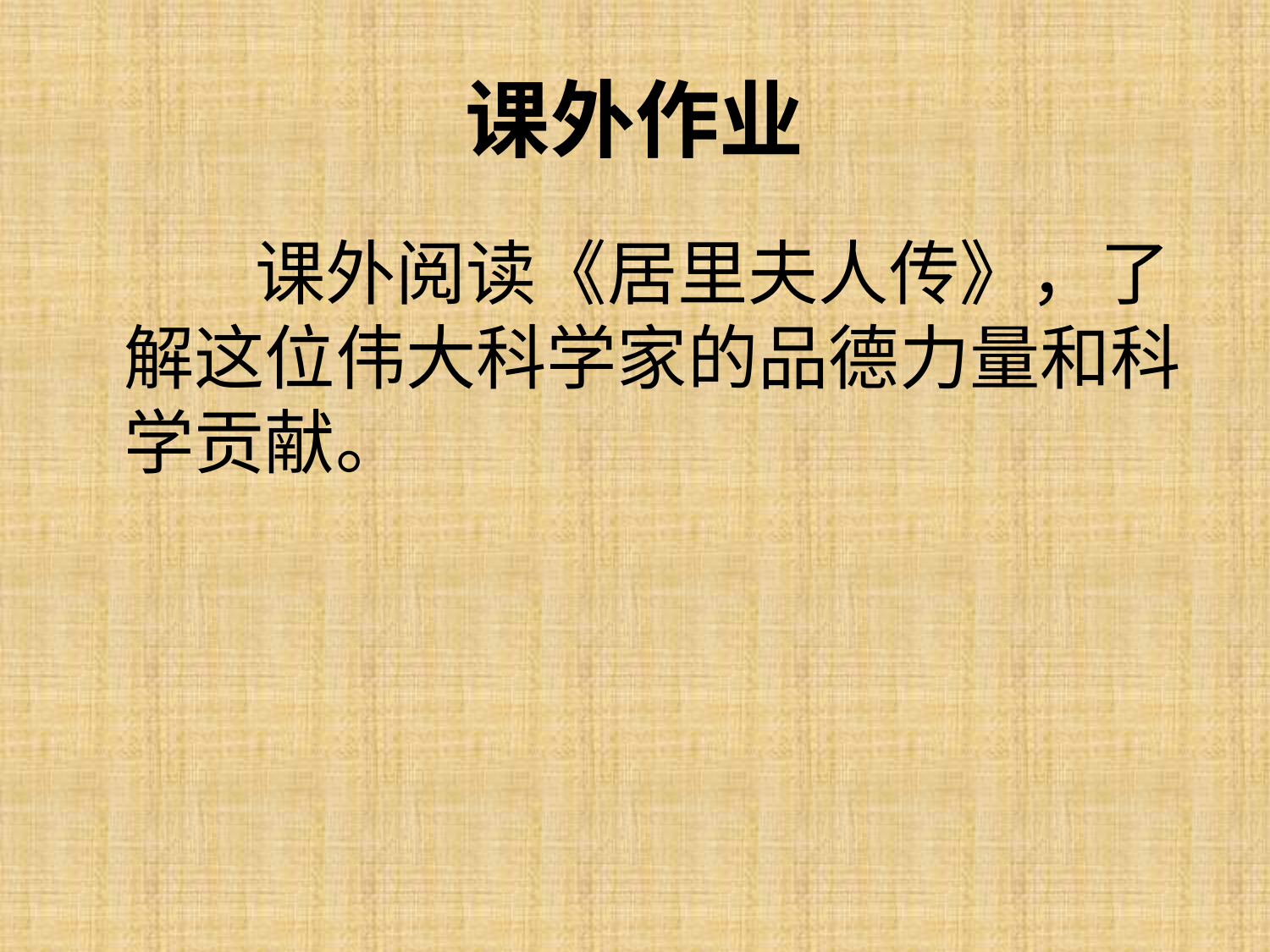

# 课外作业
             课外阅读《居里夫人传》，了解这位伟大科学家的品德力量和科学贡献。